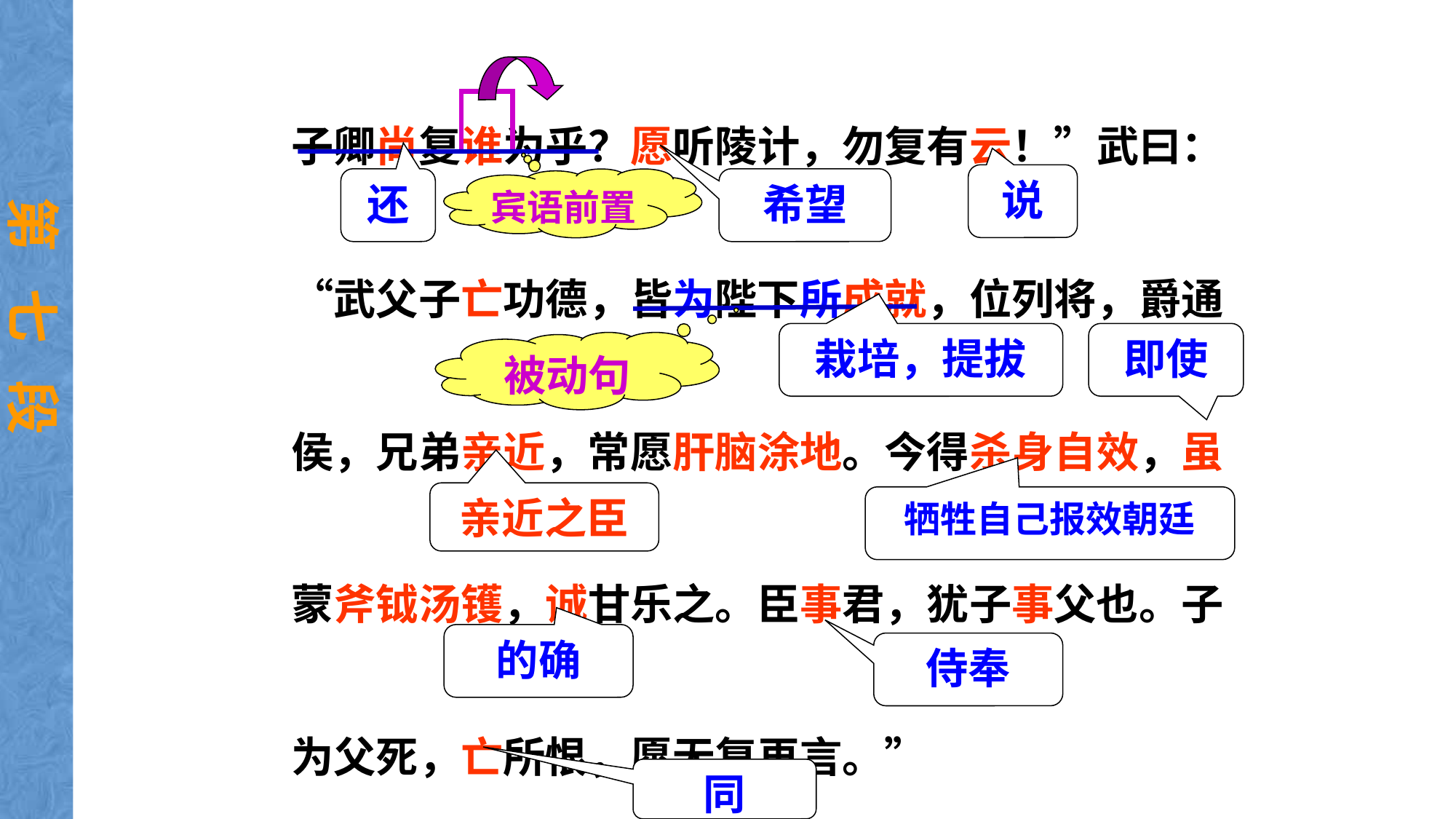

子卿尚复谁为乎？愿听陵计，勿复有云！”武曰：“武父子亡功德，皆为陛下所成就，位列将，爵通侯，兄弟亲近，常愿肝脑涂地。今得杀身自效，虽蒙斧钺汤镬，诚甘乐之。臣事君，犹子事父也。子为父死，亡所恨，愿无复再言。”

说
还
希望
宾语前置
第   七   段

栽培，提拔
即使
被动句
亲近之臣
牺牲自己报效朝廷
的确
侍奉
同“无”